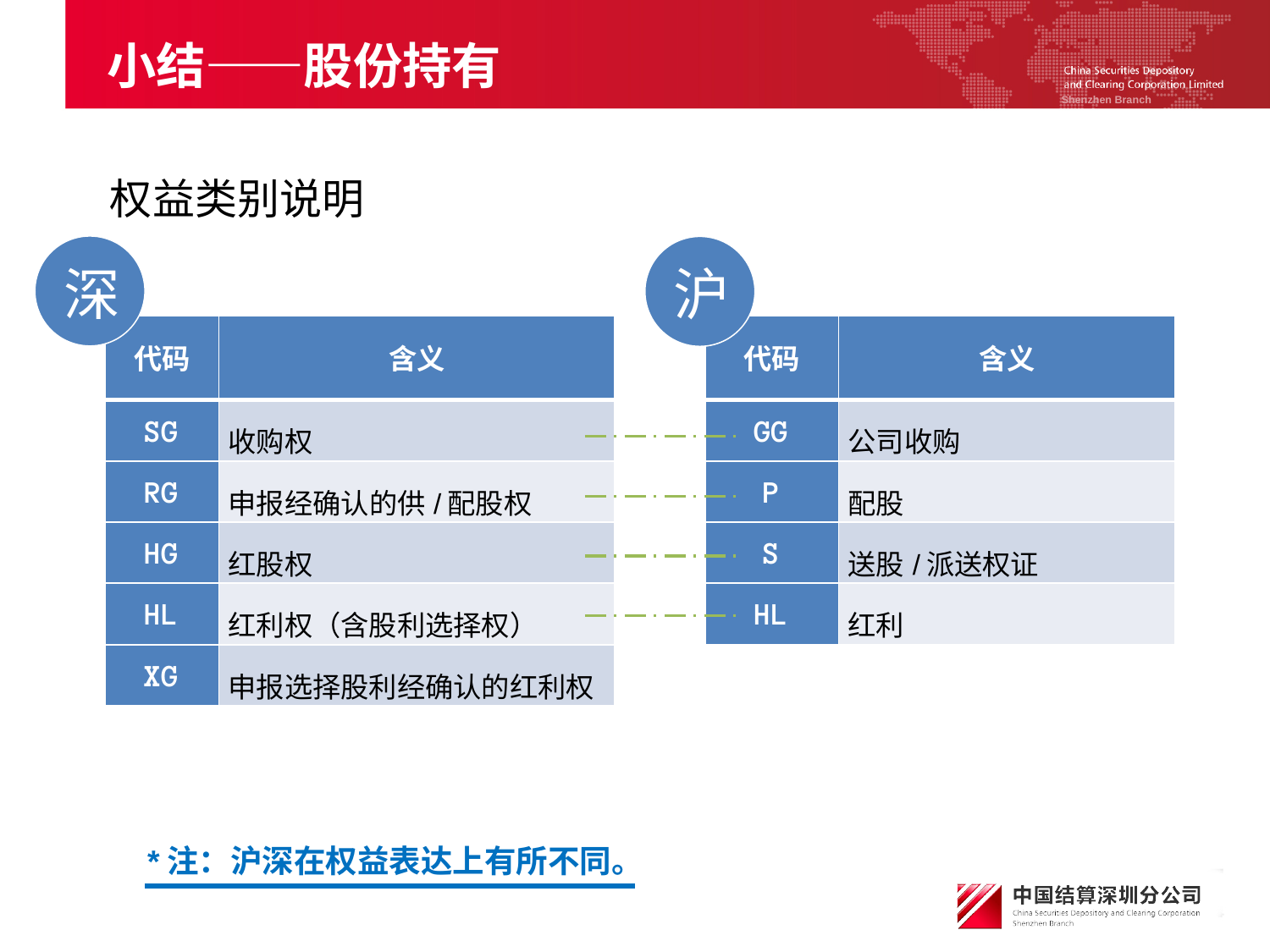

# 小结——股份持有
权益类别说明
深
沪
| 代码 | 含义 |
| --- | --- |
| SG | 收购权 |
| RG | 申报经确认的供/配股权 |
| HG | 红股权 |
| HL | 红利权（含股利选择权） |
| XG | 申报选择股利经确认的红利权 |
| 代码 | 含义 |
| --- | --- |
| GG | 公司收购 |
| P | 配股 |
| S | 送股/派送权证 |
| HL | 红利 |
*注：沪深在权益表达上有所不同。